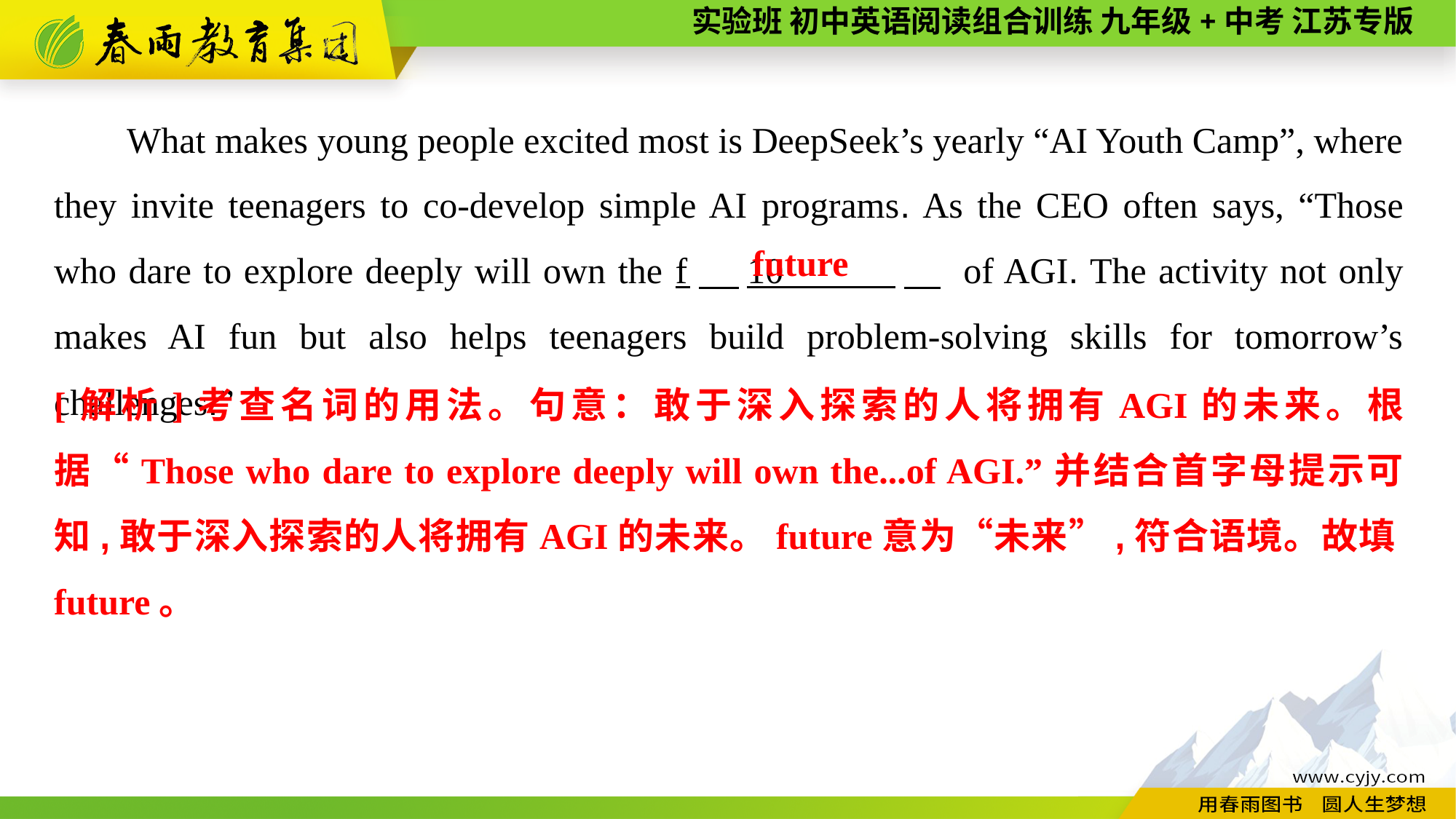

What makes young people excited most is DeepSeek’s yearly “AI Youth Camp”, where they invite teenagers to co-develop simple AI programs. As the CEO often says, “Those who dare to explore deeply will own the f　10         　 of AGI. The activity not only makes AI fun but also helps teenagers build problem-solving skills for tomorrow’s challenges.”
future
[解析]考查名词的用法。句意：敢于深入探索的人将拥有AGI的未来。根据“Those who dare to explore deeply will own the...of AGI.”并结合首字母提示可知,敢于深入探索的人将拥有AGI的未来。future意为“未来”,符合语境。故填future。